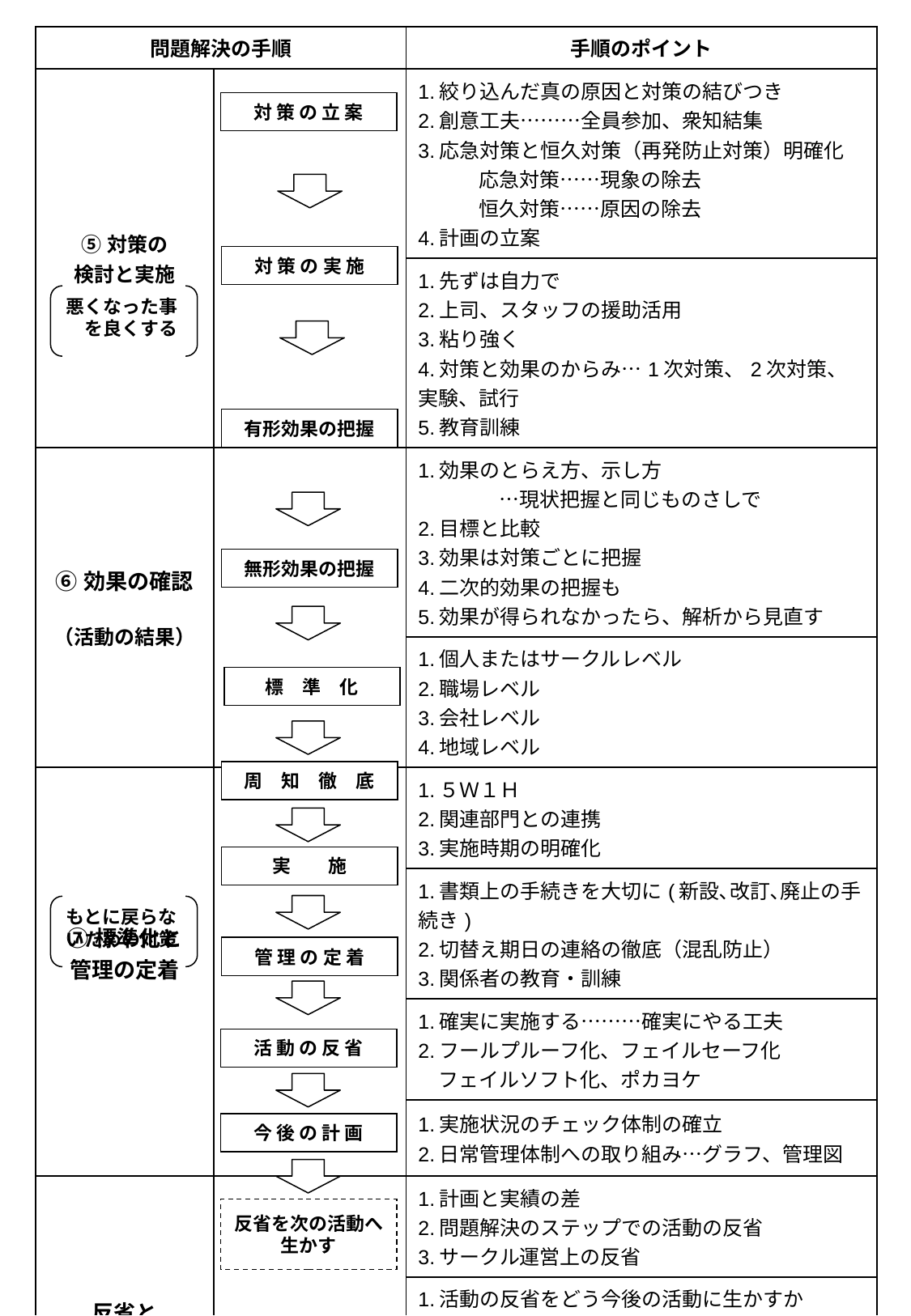

| 問題解決の手順 |  | 手順のポイント |
| --- | --- | --- |
| ⑤対策の 検討と実施 |  | 1.絞り込んだ真の原因と対策の結びつき 2.創意工夫………全員参加、衆知結集 3.応急対策と恒久対策（再発防止対策）明確化 　　　応急対策……現象の除去 　　　恒久対策……原因の除去 4.計画の立案 |
|  |  | 1.先ずは自力で 2.上司、スタッフの援助活用 3.粘り強く 4.対策と効果のからみ…1次対策、2次対策、 実験、試行 5.教育訓練 |
| ⑥効果の確認 （活動の結果） |  | 1.効果のとらえ方、示し方 　　　　…現状把握と同じものさしで 2.目標と比較 3.効果は対策ごとに把握 4.二次的効果の把握も 5.効果が得られなかったら、解析から見直す |
|  |  | 1.個人またはサークルレベル 2.職場レベル 3.会社レベル 4.地域レベル |
| ⑦標準化と 管理の定着 |  | 1.５Ｗ１Ｈ 2.関連部門との連携 3.実施時期の明確化 |
|  |  | 1.書類上の手続きを大切に(新設､改訂､廃止の手続き) 2.切替え期日の連絡の徹底（混乱防止） 3.関係者の教育・訓練 |
|  |  | 1.確実に実施する………確実にやる工夫 2.フールプルーフ化、フェイルセーフ化 　フェイルソフト化、ポカヨケ |
|  |  | 1.実施状況のチェック体制の確立 2.日常管理体制への取り組み…グラフ、管理図 |
| 反省と 今後の進め方 |  | 1.計画と実績の差 2.問題解決のステップでの活動の反省 3.サークル運営上の反省 |
|  |  | 1.活動の反省をどう今後の活動に生かすか 2.残された問題点を明確に 3.得られた効果を水平展開 |
|  |  | 1.反省を今後に生かす：QC的な考え方 2.サークル成長へ大きく寄与： 　　　　　　　　　　サークル活動PDCA |
対 策 の 立 案

対 策 の 実 施
悪くなった事
　を良くする

有形効果の把握

無形効果の把握

標　準　化

周　知　徹　底

実　　施

もとに戻らないための対策
管 理 の 定 着

活 動 の 反 省

今 後 の 計 画

反省を次の活動へ生かす